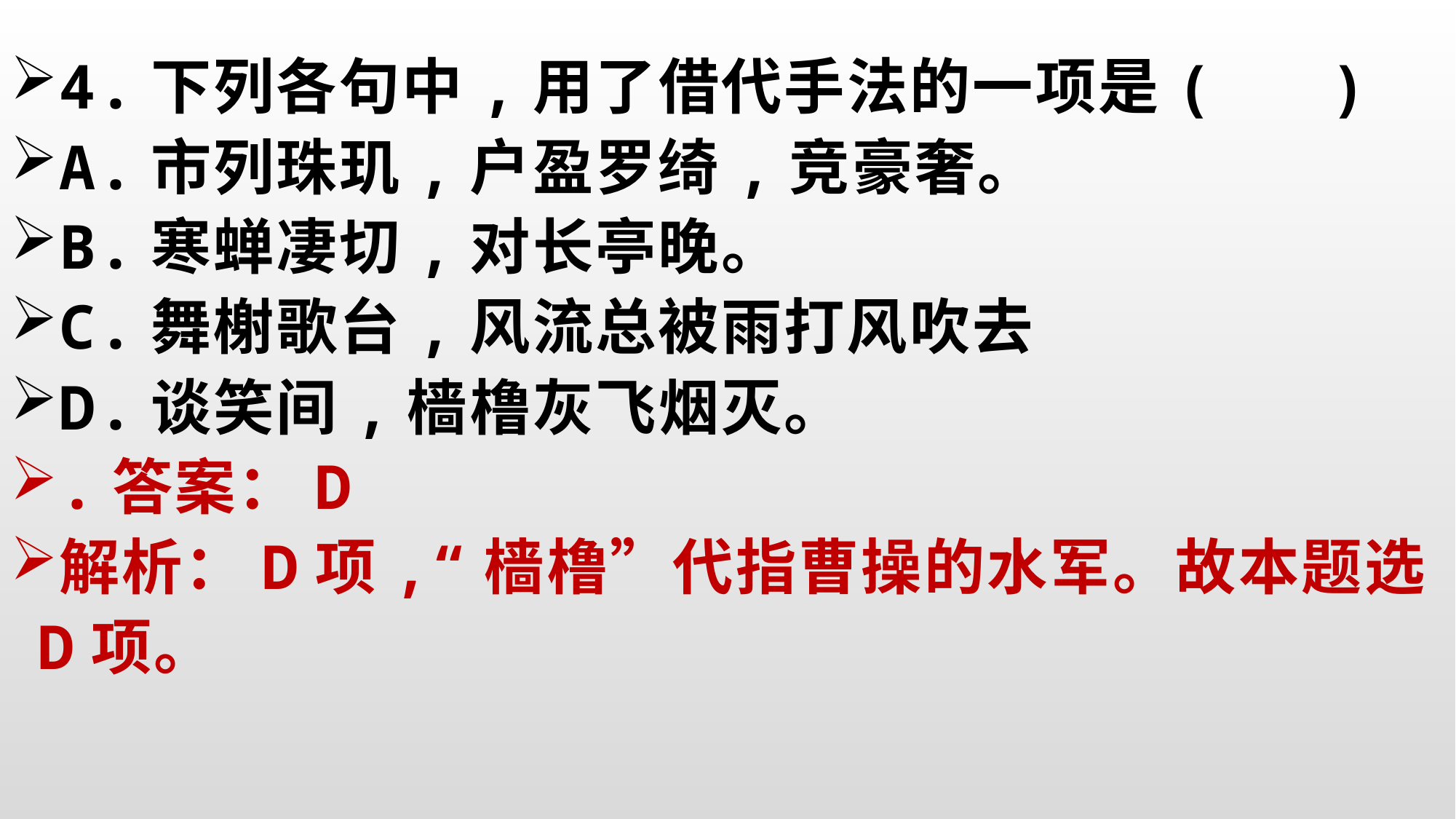

4.下列各句中,用了借代手法的一项是(   )
A.市列珠玑,户盈罗绮,竞豪奢。
B.寒蝉凄切,对长亭晚。
C.舞榭歌台,风流总被雨打风吹去
D.谈笑间,樯橹灰飞烟灭。
.答案：D
解析：D项,“樯橹”代指曹操的水军。故本题选D项。